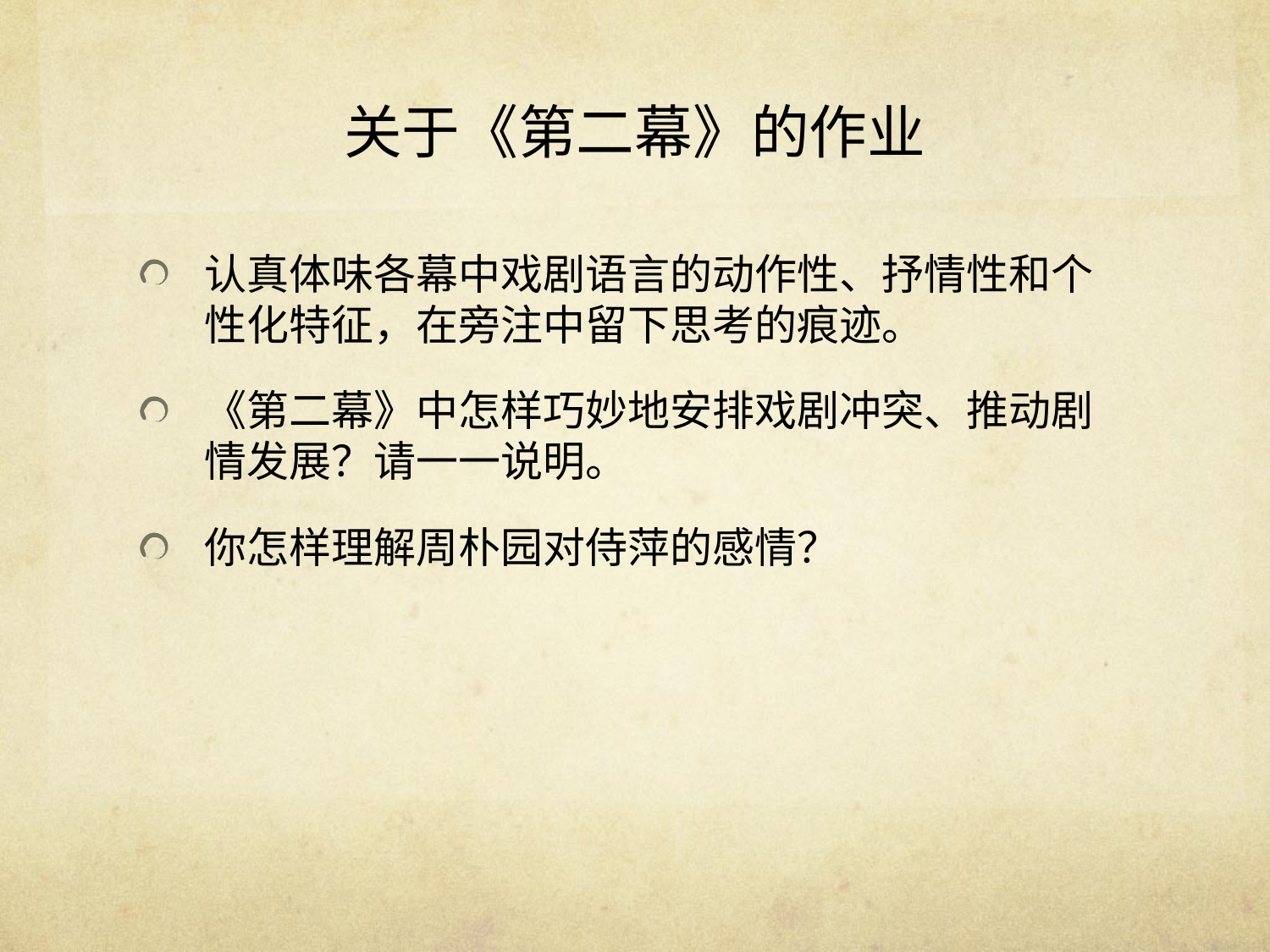

# 关于《第二幕》的作业
认真体味各幕中戏剧语言的动作性、抒情性和个性化特征，在旁注中留下思考的痕迹。
《第二幕》中怎样巧妙地安排戏剧冲突、推动剧情发展？请一一说明。
你怎样理解周朴园对侍萍的感情？